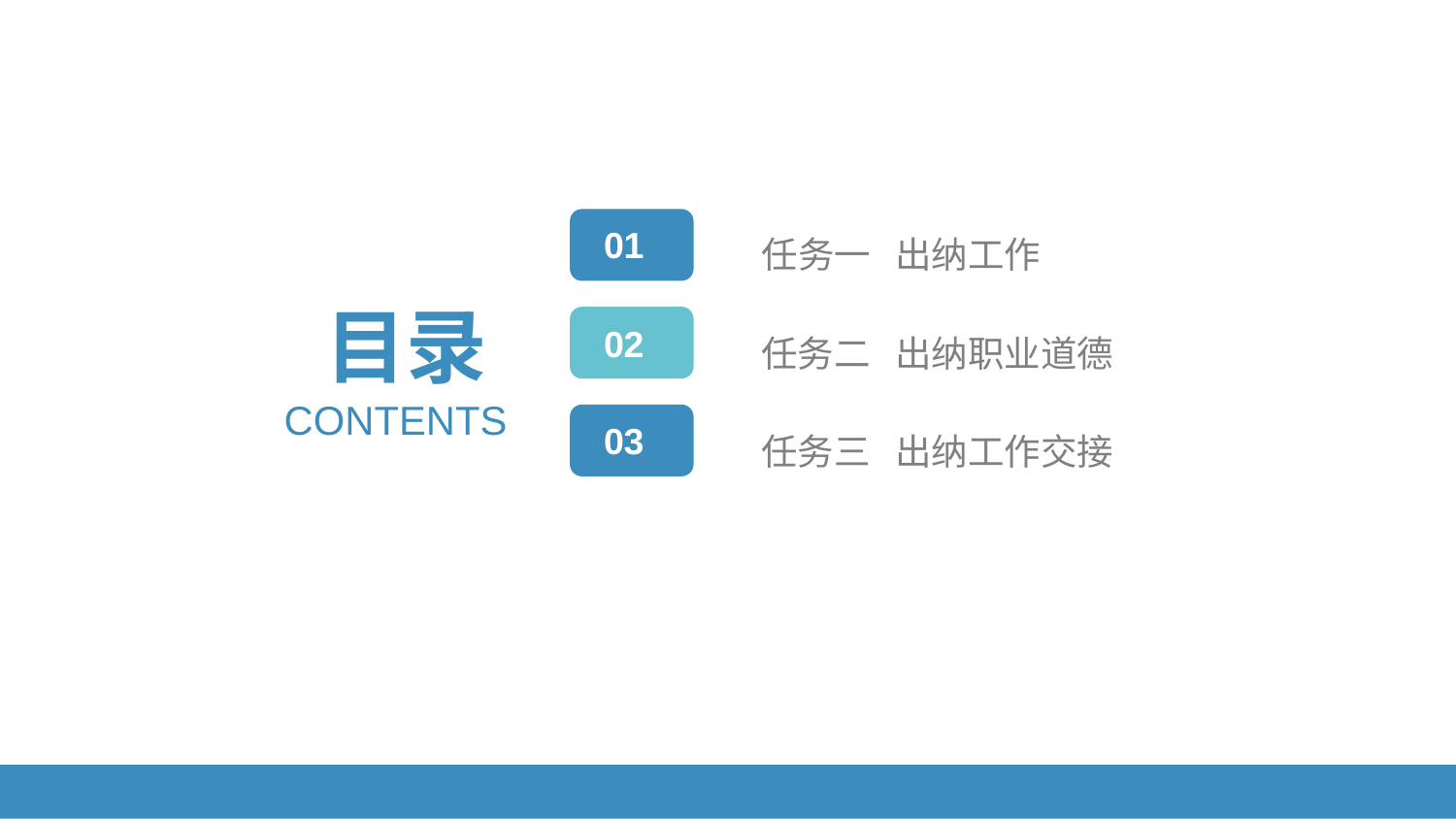

01
任务一   出纳工作

目录
02
任务二   出纳职业道德

CONTENTS
03
任务三   出纳工作交接